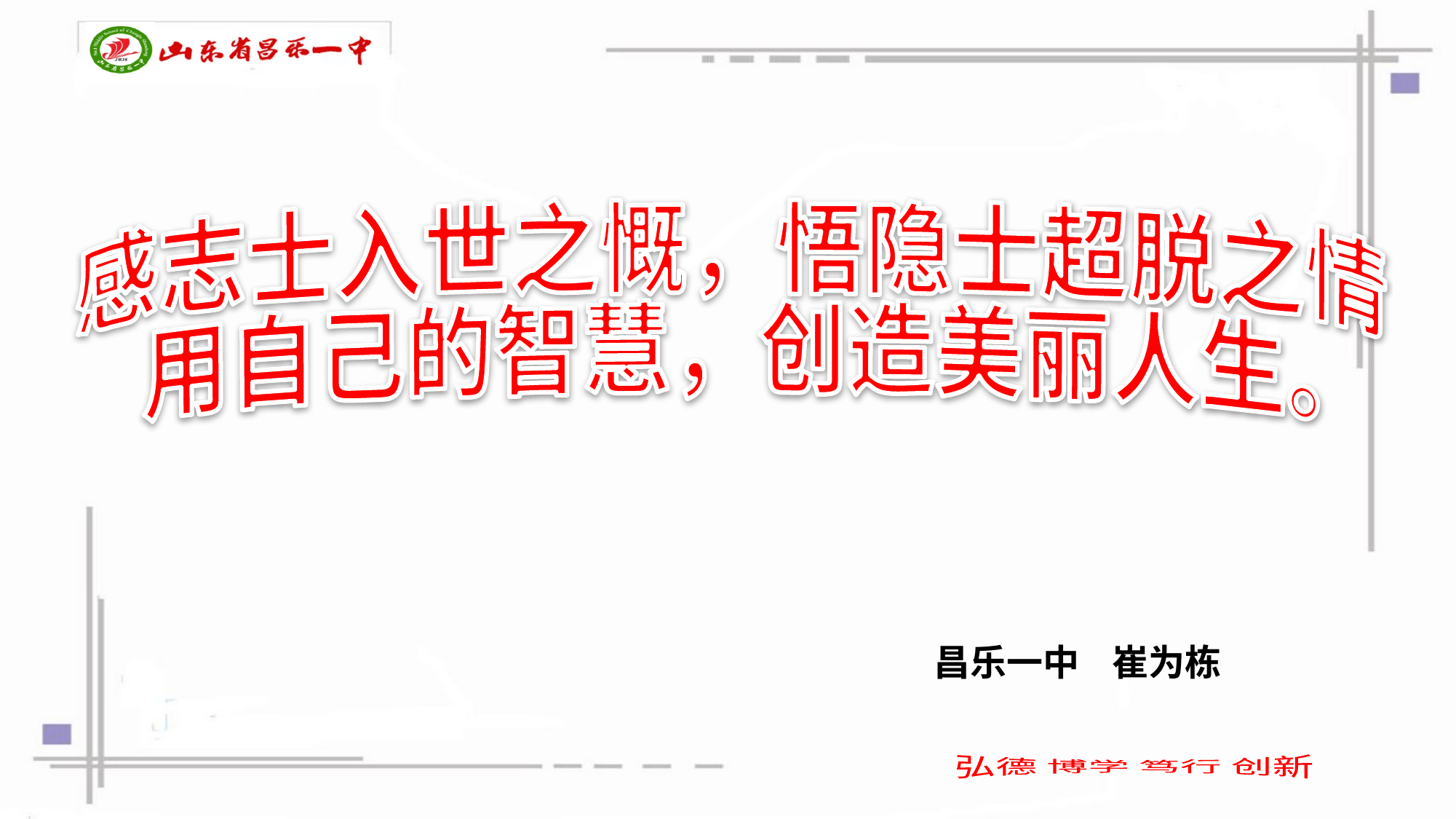

感志士入世之慨，悟隐士超脱之情
用自己的智慧，创造美丽人生。

昌乐一中    崔为栋